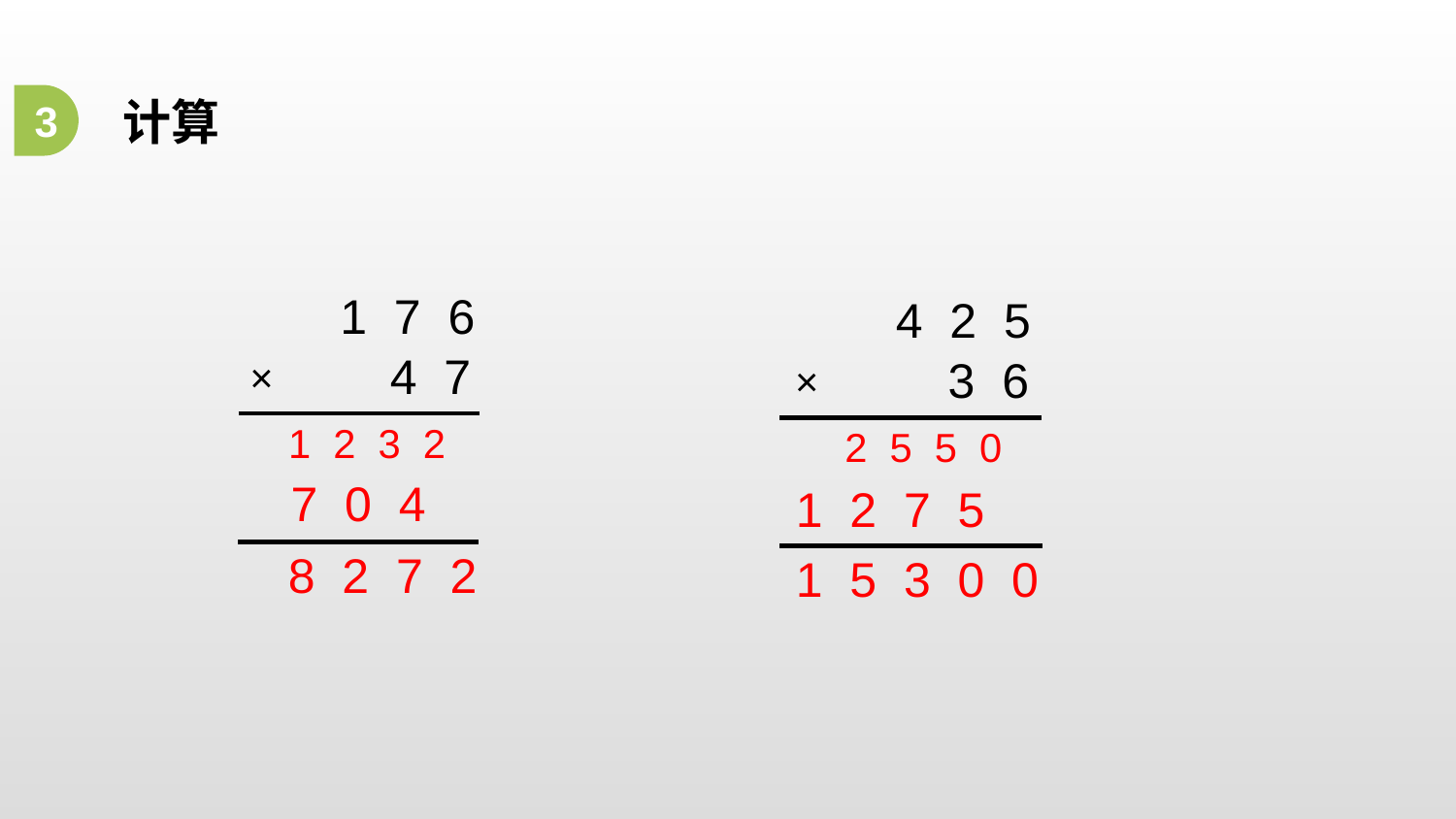

3
计算
1  7  6
4  2  5
4  7
3  6
×
×
1  2  3  2
2  5  5  0
7  0  4
1  2  7  5
8  2  7  2
1  5  3  0  0